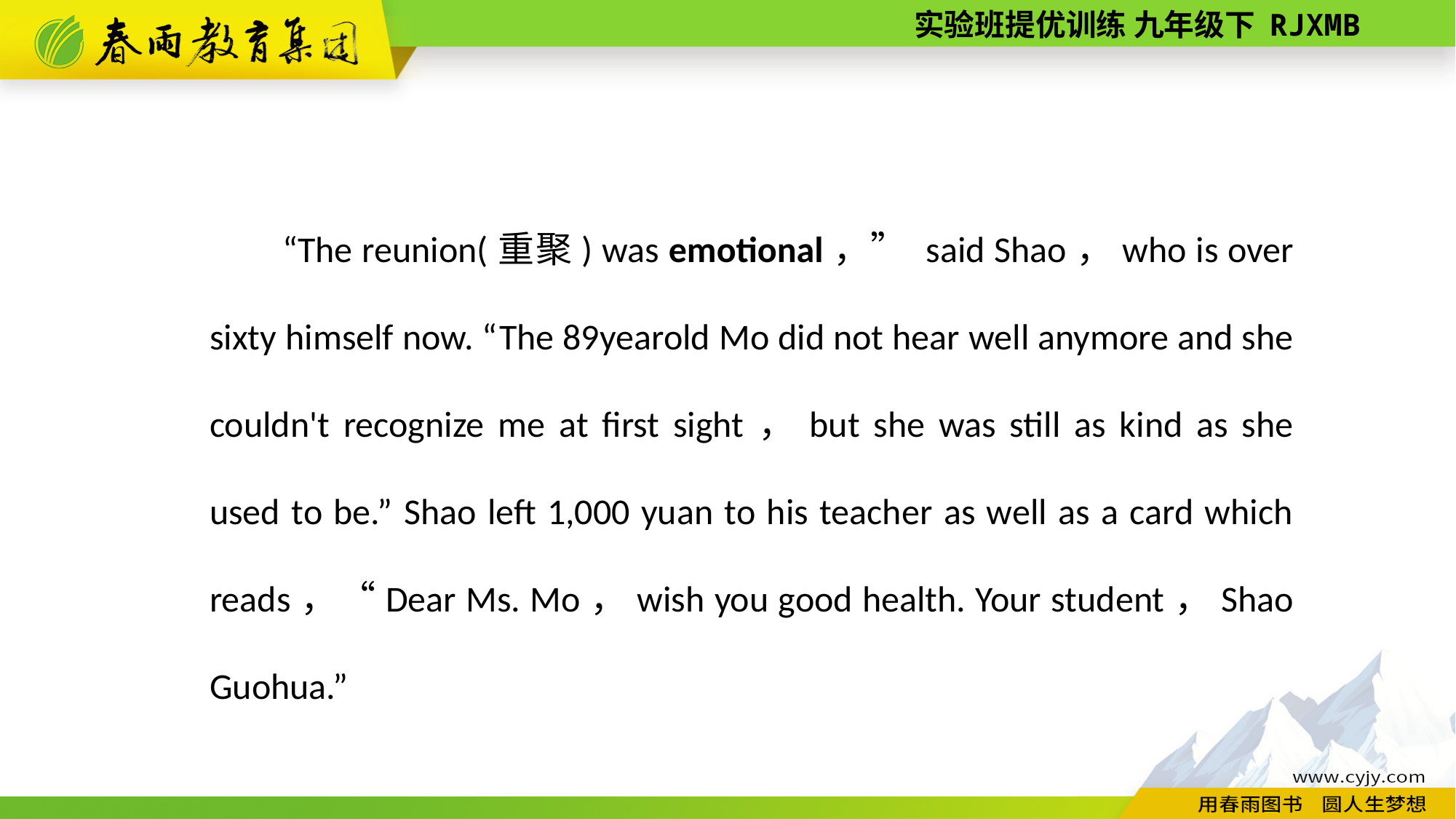

“The reunion(重聚) was emotional，” said Shao，who is over sixty himself now. “The 89­year­old Mo did not hear well anymore and she couldn't recognize me at first sight，but she was still as kind as she used to be.” Shao left 1,000 yuan to his teacher as well as a card which reads，“Dear Ms. Mo，wish you good health. Your student，Shao Guohua.”